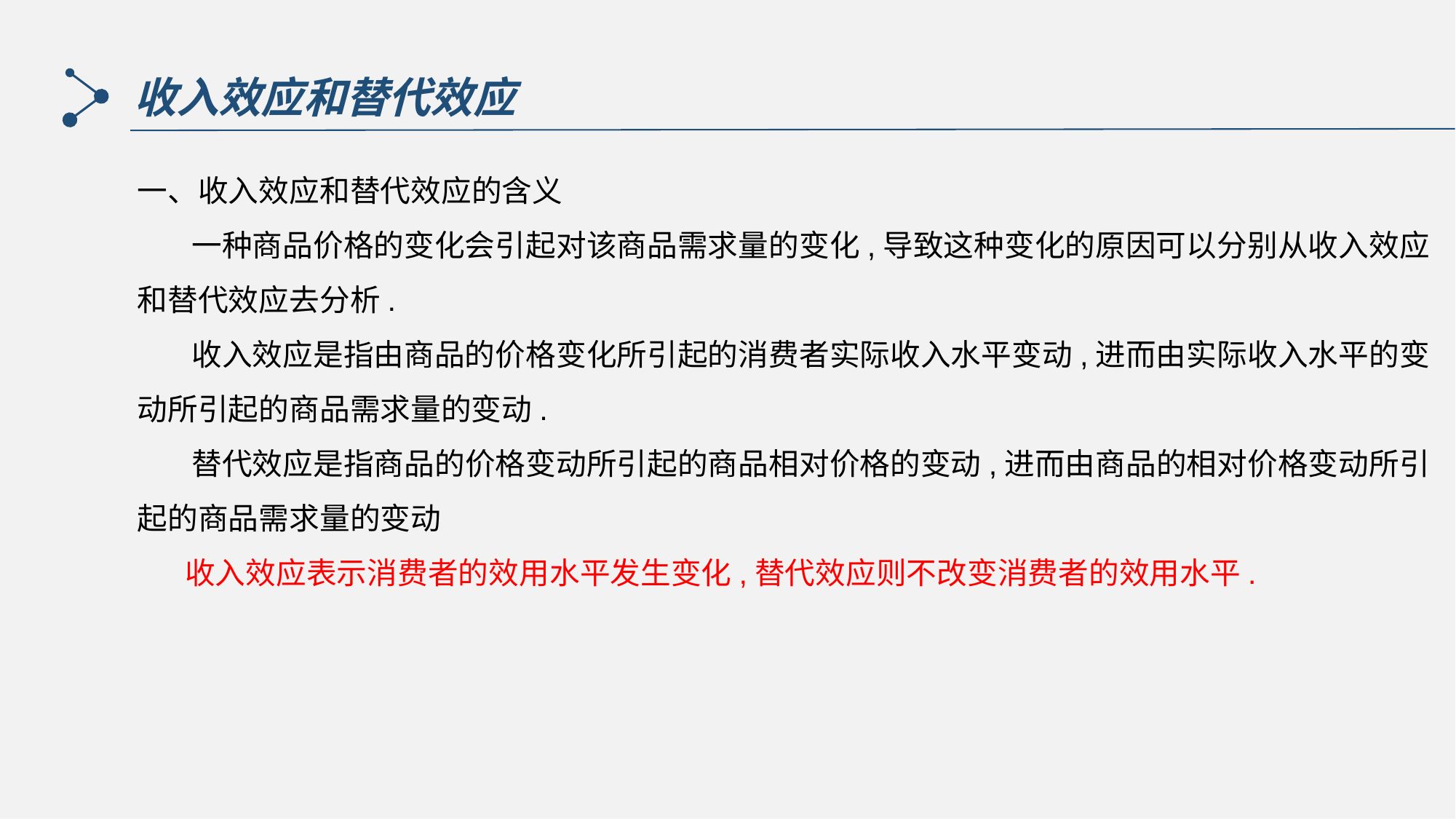

收入效应和替代效应
一、收入效应和替代效应的含义
       一种商品价格的变化会引起对该商品需求量的变化,导致这种变化的原因可以分别从收入效应和替代效应去分析.
       收入效应是指由商品的价格变化所引起的消费者实际收入水平变动,进而由实际收入水平的变动所引起的商品需求量的变动.
       替代效应是指商品的价格变动所引起的商品相对价格的变动,进而由商品的相对价格变动所引起的商品需求量的变动
      收入效应表示消费者的效用水平发生变化,替代效应则不改变消费者的效用水平.